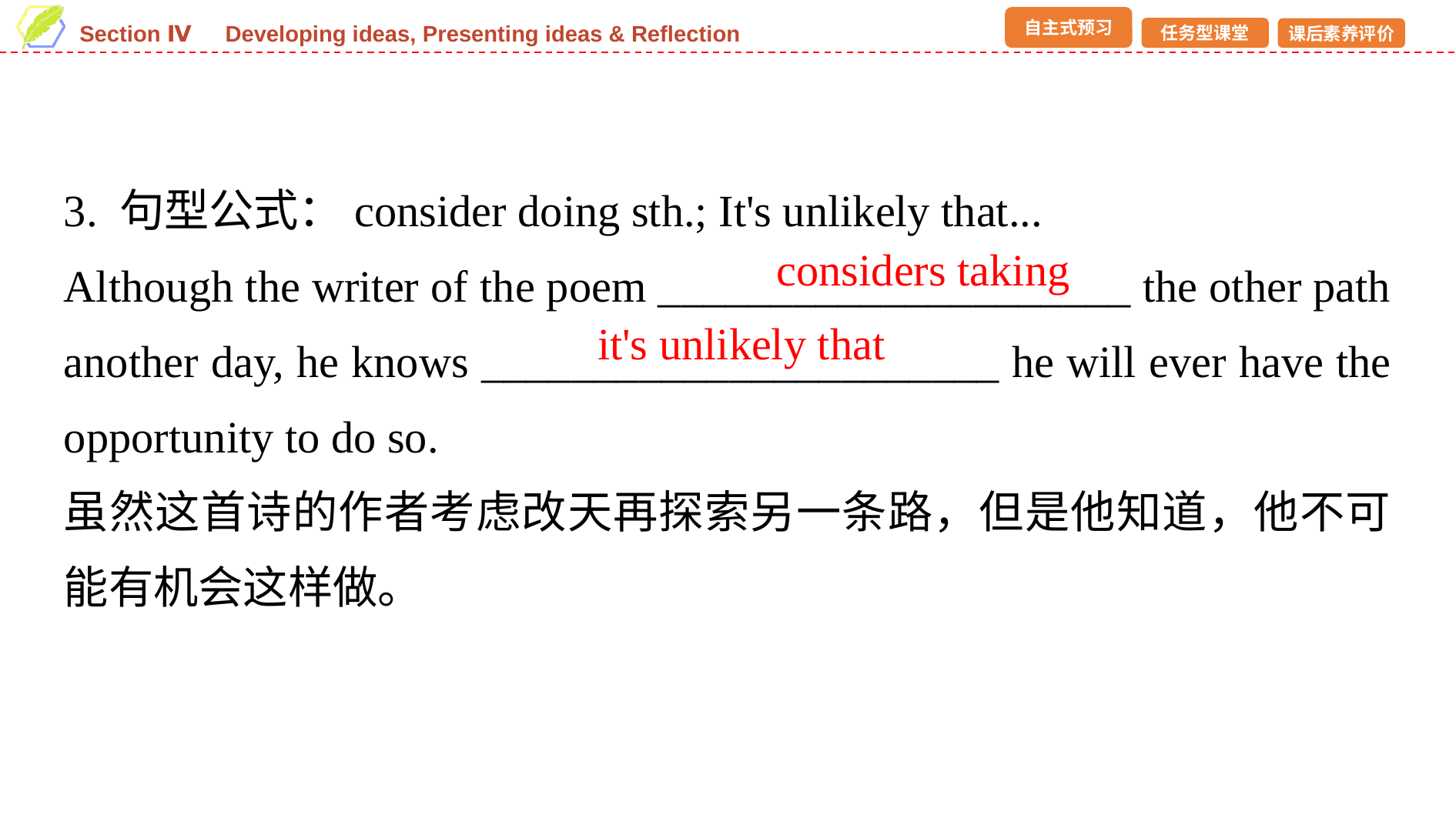

3. 句型公式：consider doing sth.; It's unlikely that...
Although the writer of the poem _____________________ the other path another day, he knows _______________________ he will ever have the opportunity to do so.
虽然这首诗的作者考虑改天再探索另一条路，但是他知道，他不可能有机会这样做。
considers taking
it's unlikely that